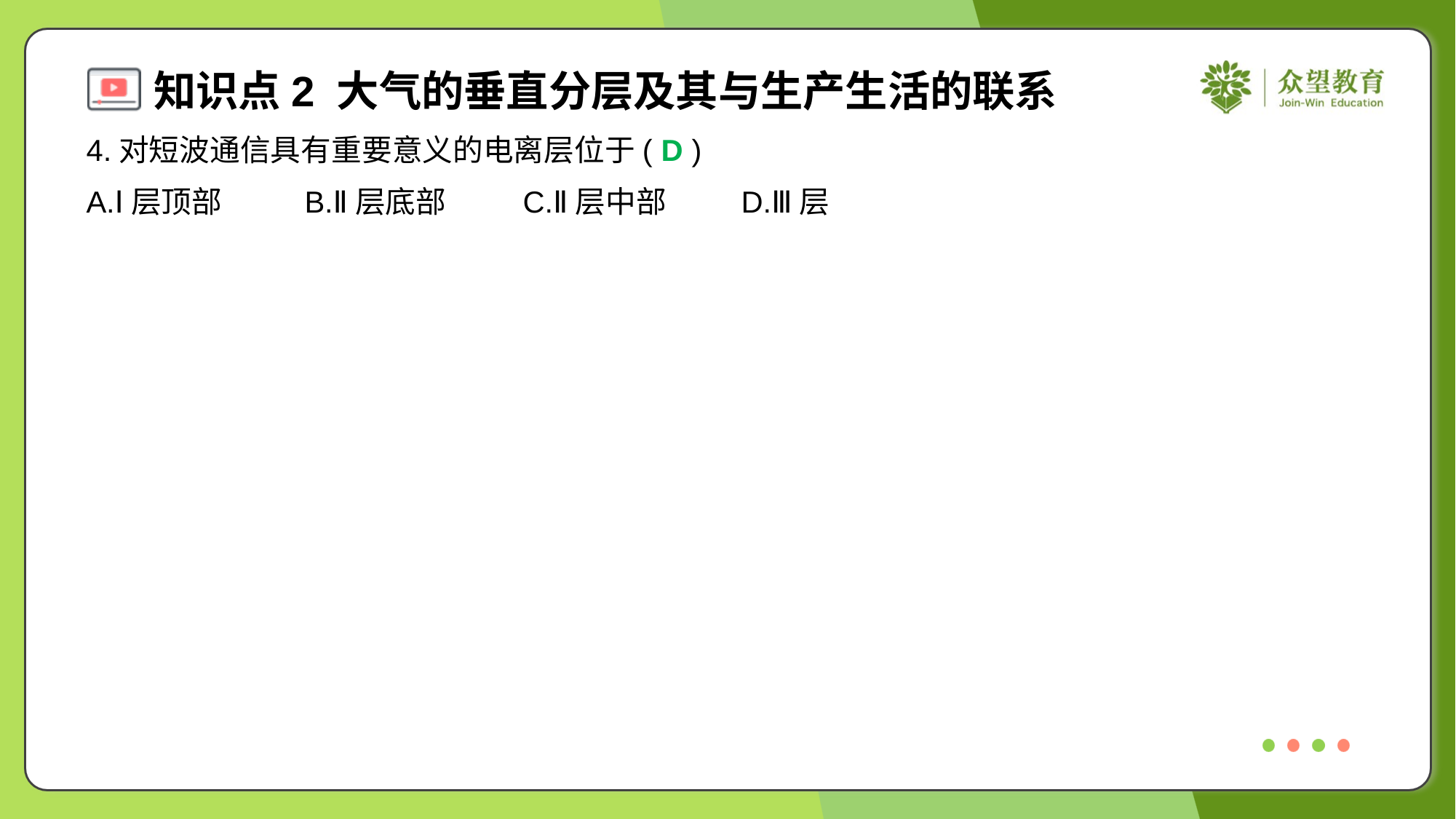

4.对短波通信具有重要意义的电离层位于(     )
D
A.Ⅰ层顶部	B.Ⅱ层底部	C.Ⅱ层中部	D.Ⅲ层